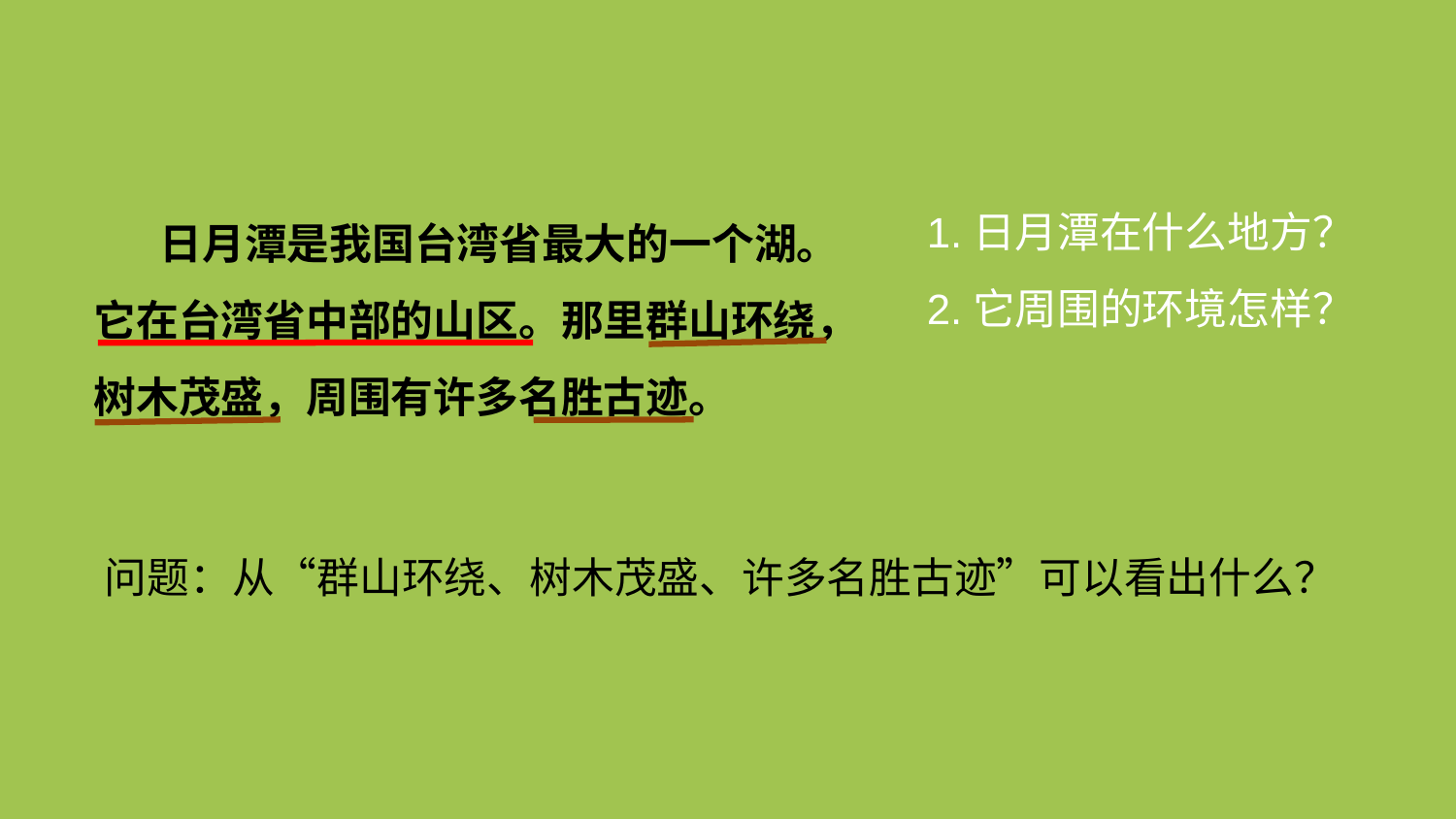

1.日月潭在什么地方？2.它周围的环境怎样？
  日月潭是我国台湾省最大的一个湖。它在台湾省中部的山区。那里群山环绕，树木茂盛，周围有许多名胜古迹。
问题：从“群山环绕、树木茂盛、许多名胜古迹”可以看出什么？